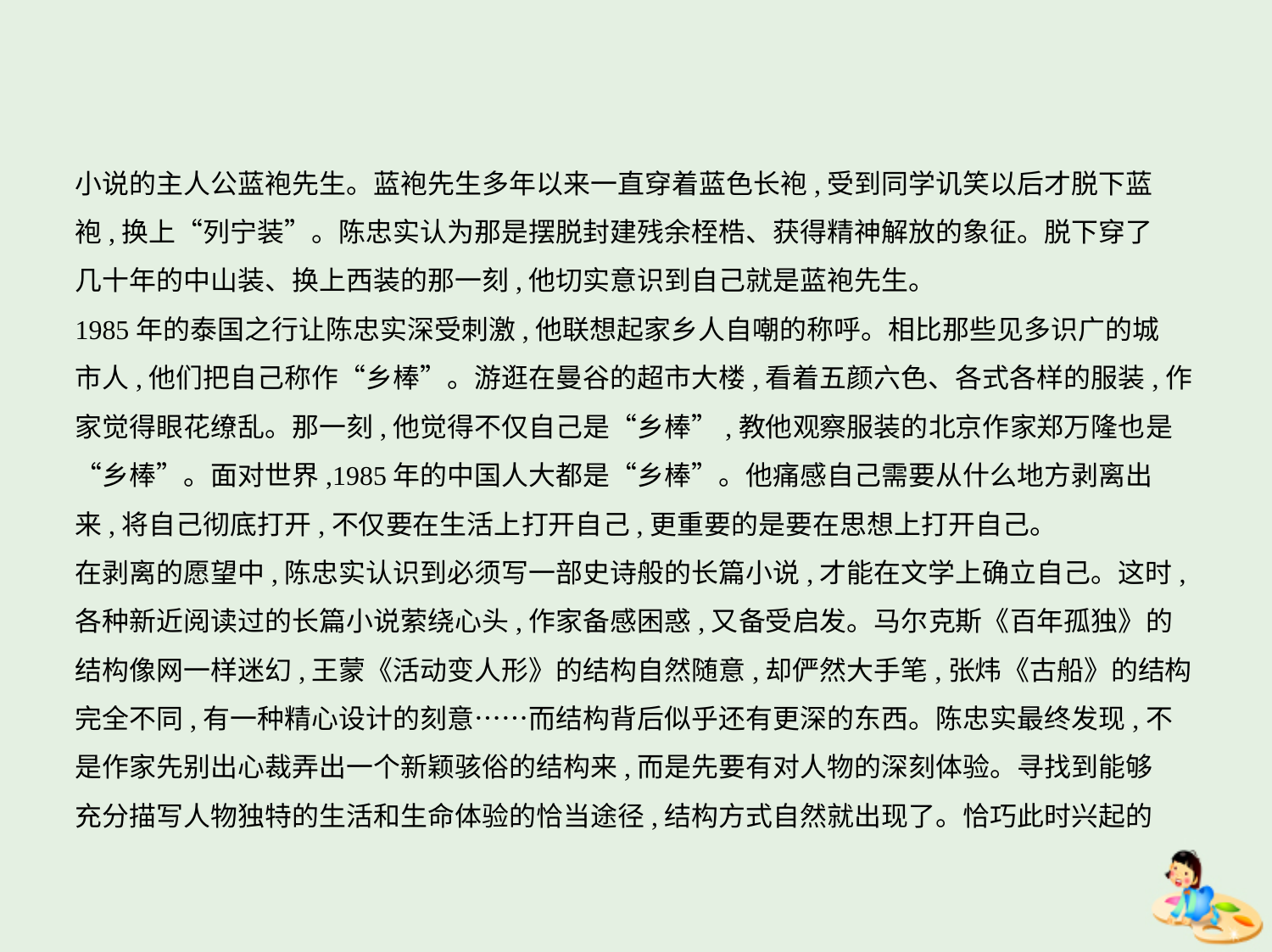

小说的主人公蓝袍先生。蓝袍先生多年以来一直穿着蓝色长袍,受到同学讥笑以后才脱下蓝
袍,换上“列宁装”。陈忠实认为那是摆脱封建残余桎梏、获得精神解放的象征。脱下穿了
几十年的中山装、换上西装的那一刻,他切实意识到自己就是蓝袍先生。
1985年的泰国之行让陈忠实深受刺激,他联想起家乡人自嘲的称呼。相比那些见多识广的城
市人,他们把自己称作“乡棒”。游逛在曼谷的超市大楼,看着五颜六色、各式各样的服装,作
家觉得眼花缭乱。那一刻,他觉得不仅自己是“乡棒”,教他观察服装的北京作家郑万隆也是
“乡棒”。面对世界,1985年的中国人大都是“乡棒”。他痛感自己需要从什么地方剥离出
来,将自己彻底打开,不仅要在生活上打开自己,更重要的是要在思想上打开自己。
在剥离的愿望中,陈忠实认识到必须写一部史诗般的长篇小说,才能在文学上确立自己。这时,
各种新近阅读过的长篇小说萦绕心头,作家备感困惑,又备受启发。马尔克斯《百年孤独》的
结构像网一样迷幻,王蒙《活动变人形》的结构自然随意,却俨然大手笔,张炜《古船》的结构
完全不同,有一种精心设计的刻意……而结构背后似乎还有更深的东西。陈忠实最终发现,不
是作家先别出心裁弄出一个新颖骇俗的结构来,而是先要有对人物的深刻体验。寻找到能够
充分描写人物独特的生活和生命体验的恰当途径,结构方式自然就出现了。恰巧此时兴起的